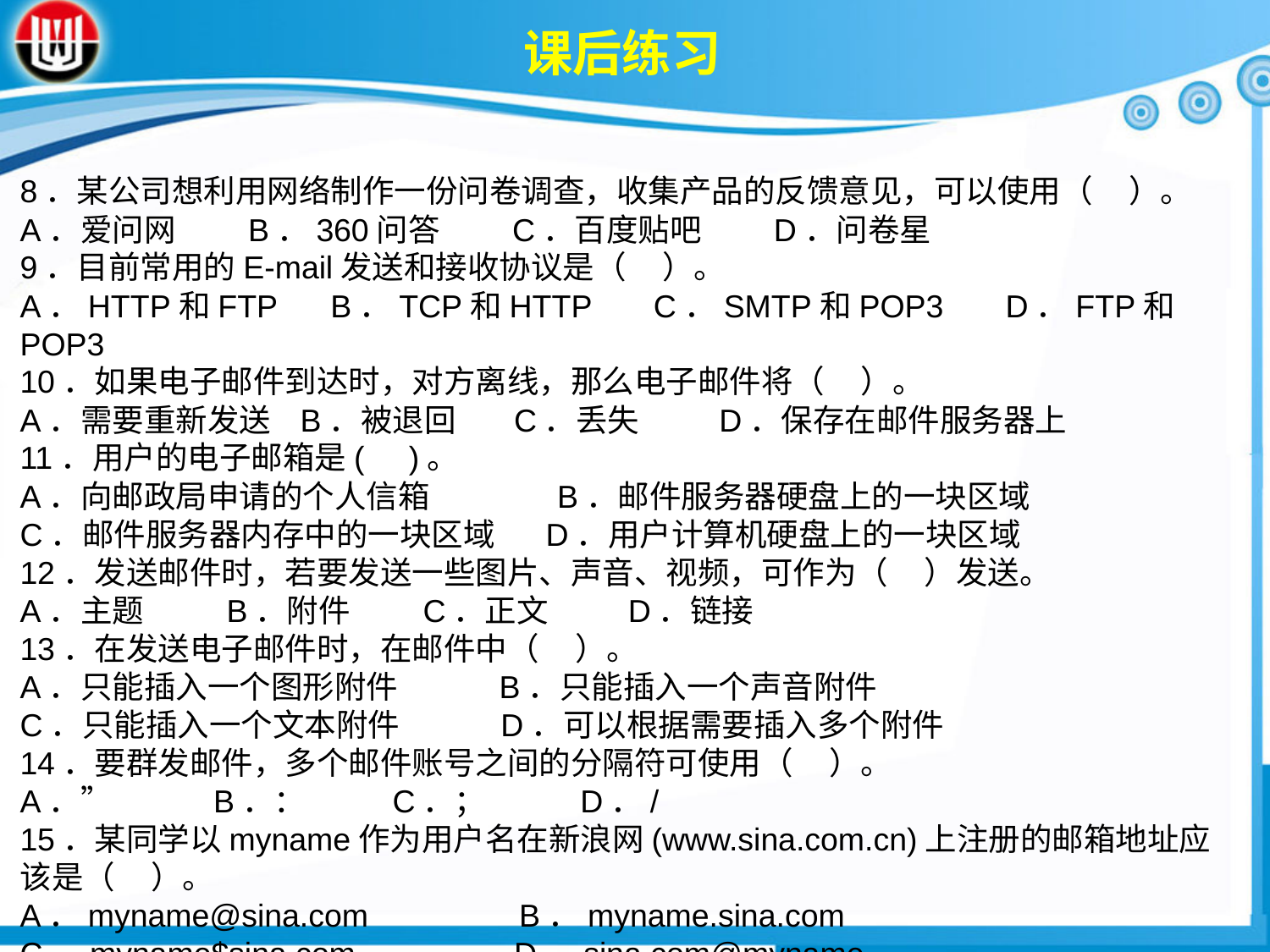

课后练习
8．某公司想利用网络制作一份问卷调查，收集产品的反馈意见，可以使用（     ）。A．爱问网         B．360问答         C．百度贴吧         D．问卷星9．目前常用的E-mail发送和接收协议是（     ）。A．HTTP和FTP      B．TCP和HTTP       C．SMTP和POP3       D．FTP和POP3
10．如果电子邮件到达时，对方离线，那么电子邮件将（     ）。
A．需要重新发送   B．被退回       C．丢失          D．保存在邮件服务器上
11．用户的电子邮箱是(     )。
A．向邮政局申请的个人信箱 	   B．邮件服务器硬盘上的一块区域
C．邮件服务器内存中的一块区域      D．用户计算机硬盘上的一块区域
12．发送邮件时，若要发送一些图片、声音、视频，可作为（     ）发送。
A．主题	          B．附件         C．正文          D．链接
13．在发送电子邮件时，在邮件中（     ）。
A．只能插入一个图形附件             B．只能插入一个声音附件
C．只能插入一个文本附件             D．可以根据需要插入多个附件
14．要群发邮件，多个邮件账号之间的分隔符可使用（     ）。
A．”             B．：           C．；            D．/
15．某同学以myname作为用户名在新浪网(www.sina.com.cn)上注册的邮箱地址应该是（     ）。
A．myname@sina.com                 B．myname.sina.com
C．myname$sina.com  　             D．sina.com@myname